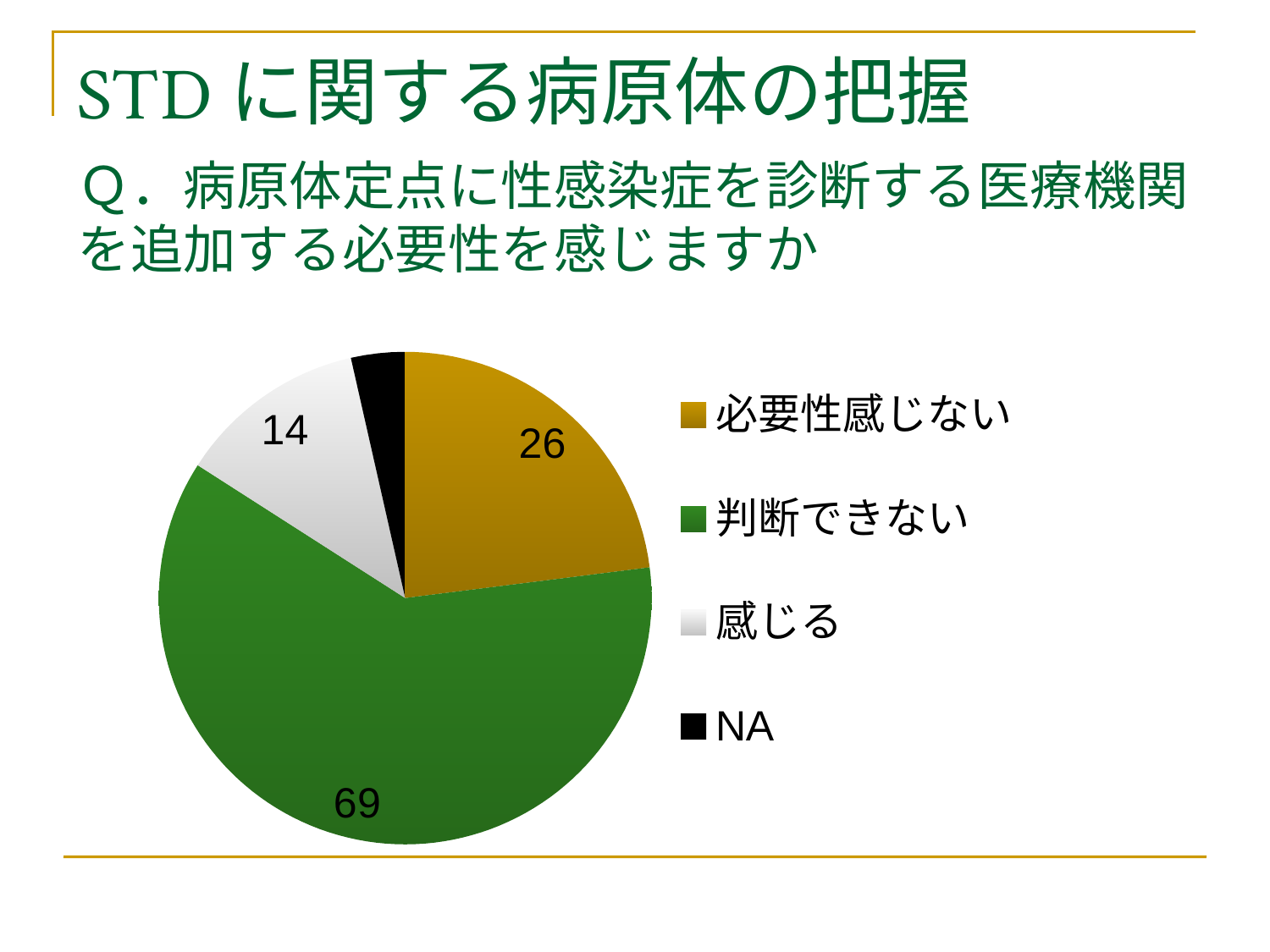

# STDに関する病原体の把握
Ｑ．病原体定点に性感染症を診断する医療機関を追加する必要性を感じますか

### Chart

| Category |  |
|---|---|
| 必要性感じない | 26.0 |
| 判断できない | 69.0 |
| 感じる | 14.0 |
| NA | 4.0 |